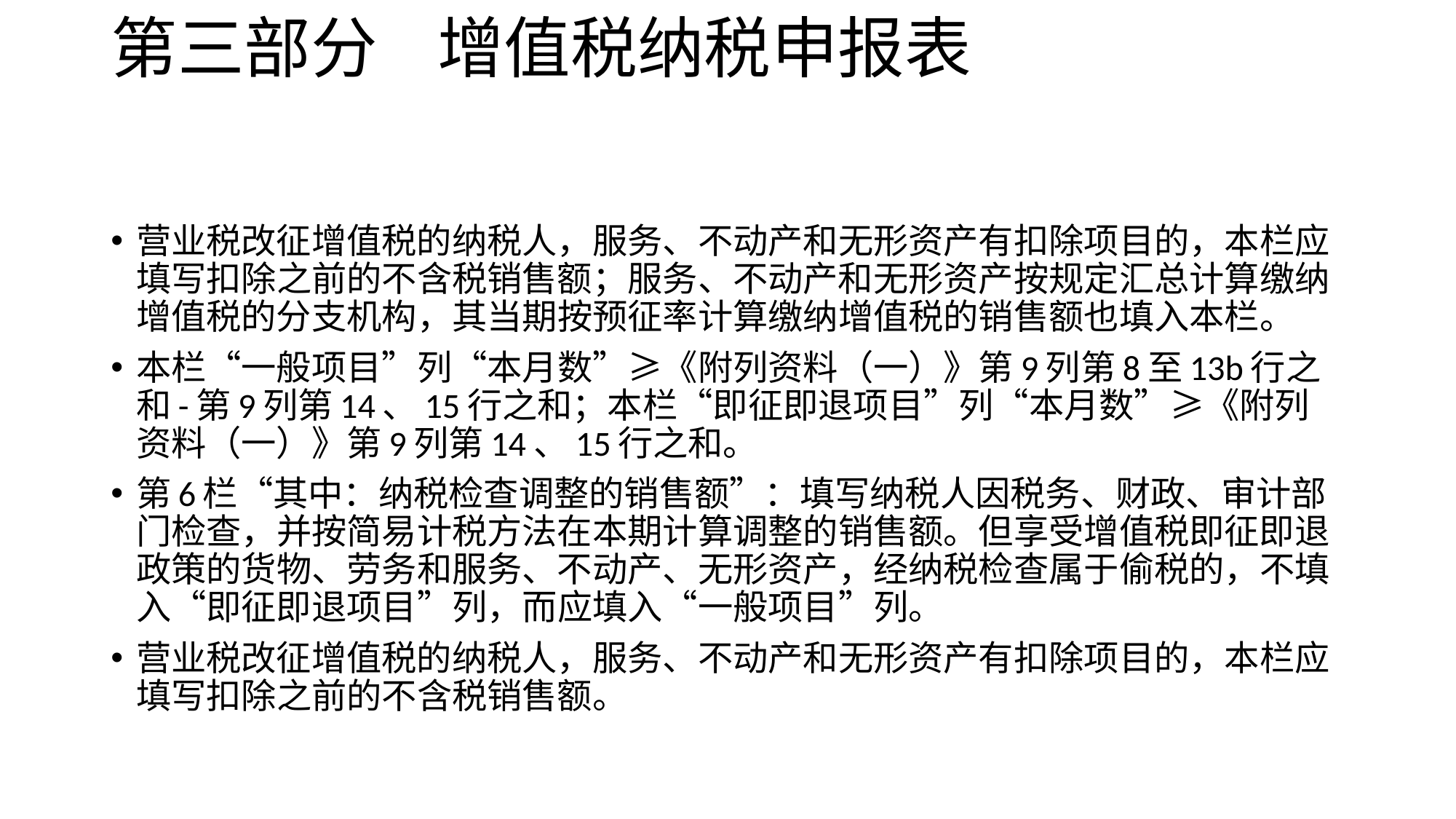

# 第三部分    增值税纳税申报表

营业税改征增值税的纳税人，服务、不动产和无形资产有扣除项目的，本栏应填写扣除之前的不含税销售额；服务、不动产和无形资产按规定汇总计算缴纳增值税的分支机构，其当期按预征率计算缴纳增值税的销售额也填入本栏。
本栏“一般项目”列“本月数”≥《附列资料（一）》第9列第8至13b行之和-第9列第14、15行之和；本栏“即征即退项目”列“本月数”≥《附列资料（一）》第9列第14、15行之和。
第6栏“其中：纳税检查调整的销售额”：填写纳税人因税务、财政、审计部门检查，并按简易计税方法在本期计算调整的销售额。但享受增值税即征即退政策的货物、劳务和服务、不动产、无形资产，经纳税检查属于偷税的，不填入“即征即退项目”列，而应填入“一般项目”列。
营业税改征增值税的纳税人，服务、不动产和无形资产有扣除项目的，本栏应填写扣除之前的不含税销售额。